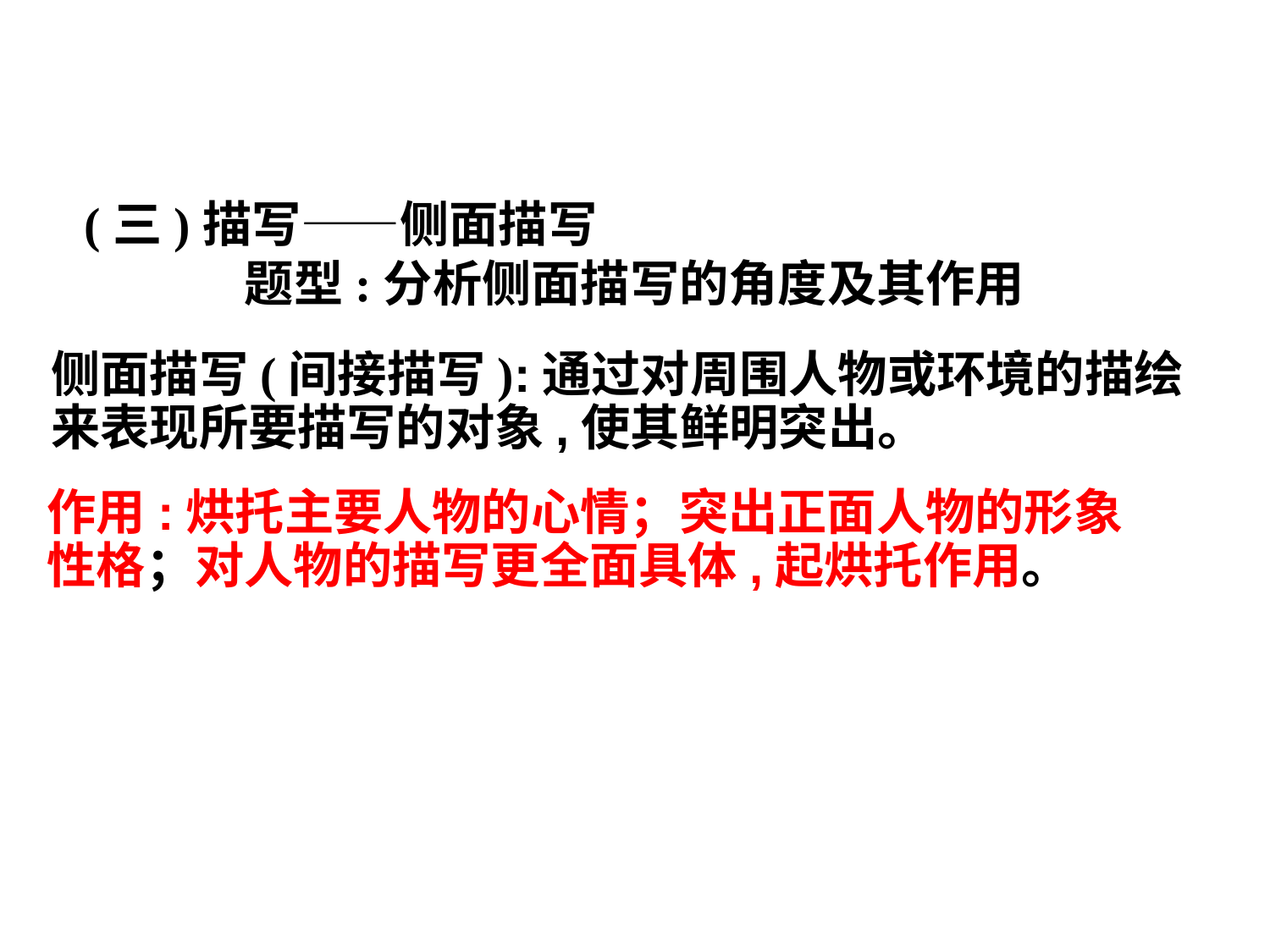

(三)描写——侧面描写题型:分析侧面描写的角度及其作用
侧面描写(间接描写):通过对周围人物或环境的描绘来表现所要描写的对象,使其鲜明突出。
作用:烘托主要人物的心情；突出正面人物的形象性格；对人物的描写更全面具体,起烘托作用。